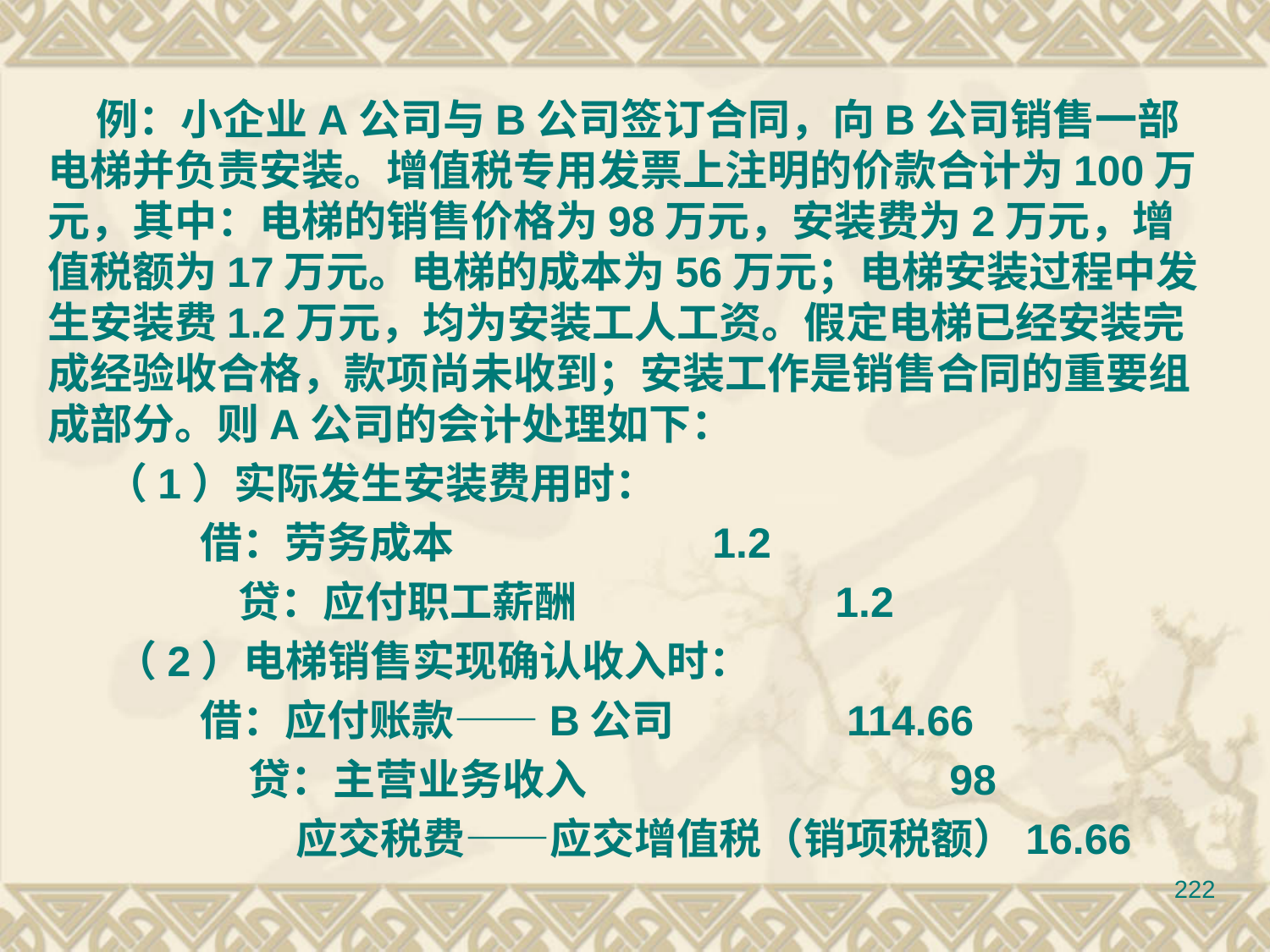

例：小企业A公司与B公司签订合同，向B公司销售一部电梯并负责安装。增值税专用发票上注明的价款合计为100万元，其中：电梯的销售价格为98万元，安装费为2万元，增值税额为17万元。电梯的成本为56万元；电梯安装过程中发生安装费1.2万元，均为安装工人工资。假定电梯已经安装完成经验收合格，款项尚未收到；安装工作是销售合同的重要组成部分。则A公司的会计处理如下：
     （1）实际发生安装费用时：
               借：劳务成本                          1.2
                   贷：应付职工薪酬                          1.2
      （2）电梯销售实现确认收入时：
               借：应付账款——B公司                 114.66
                    贷：主营业务收入                                     98
                         应交税费——应交增值税（销项税额）16.66
222